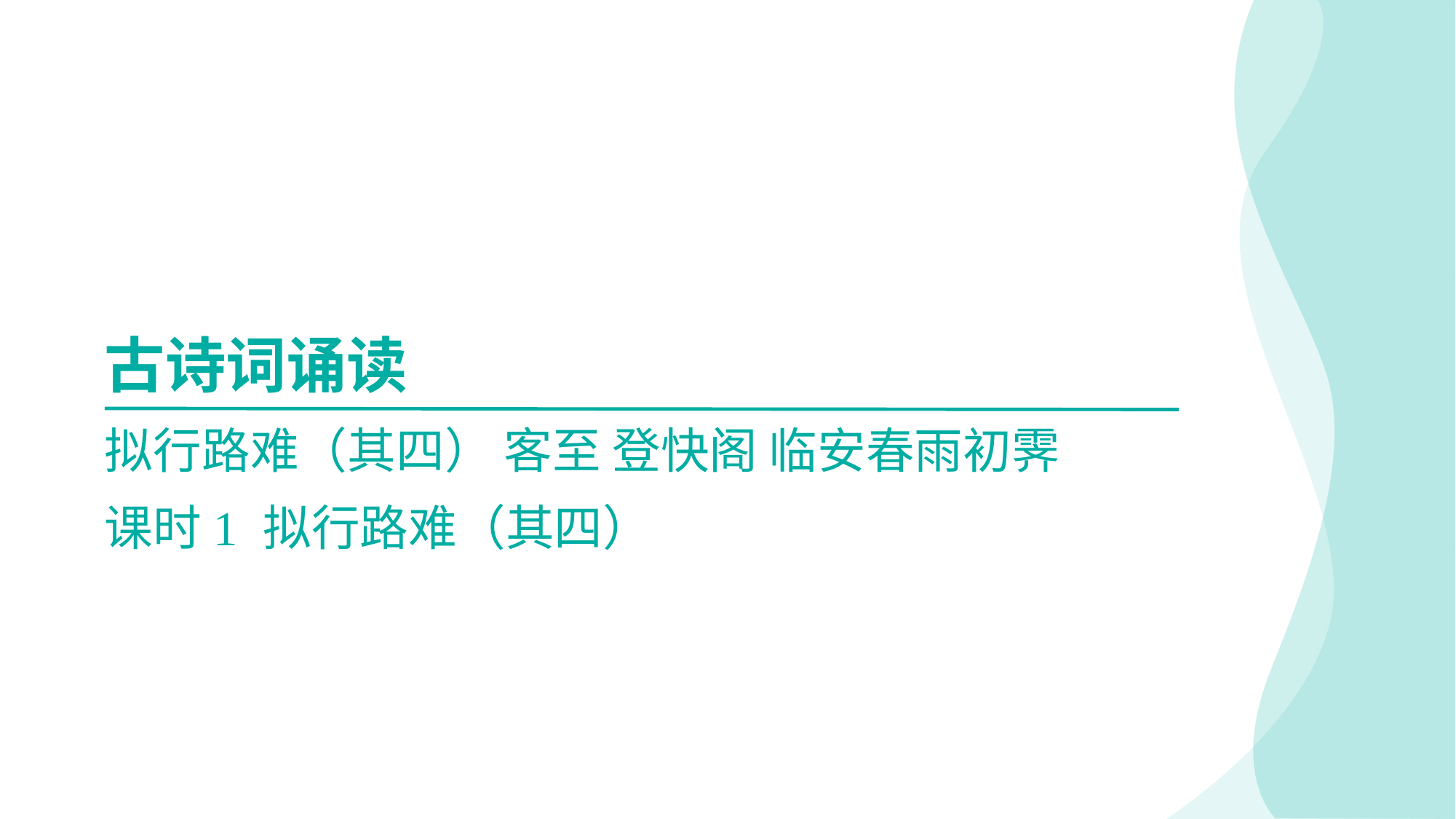

古诗词诵读

拟行路难（其四） 客至 登快阁 临安春雨初霁
课时1 拟行路难（其四）